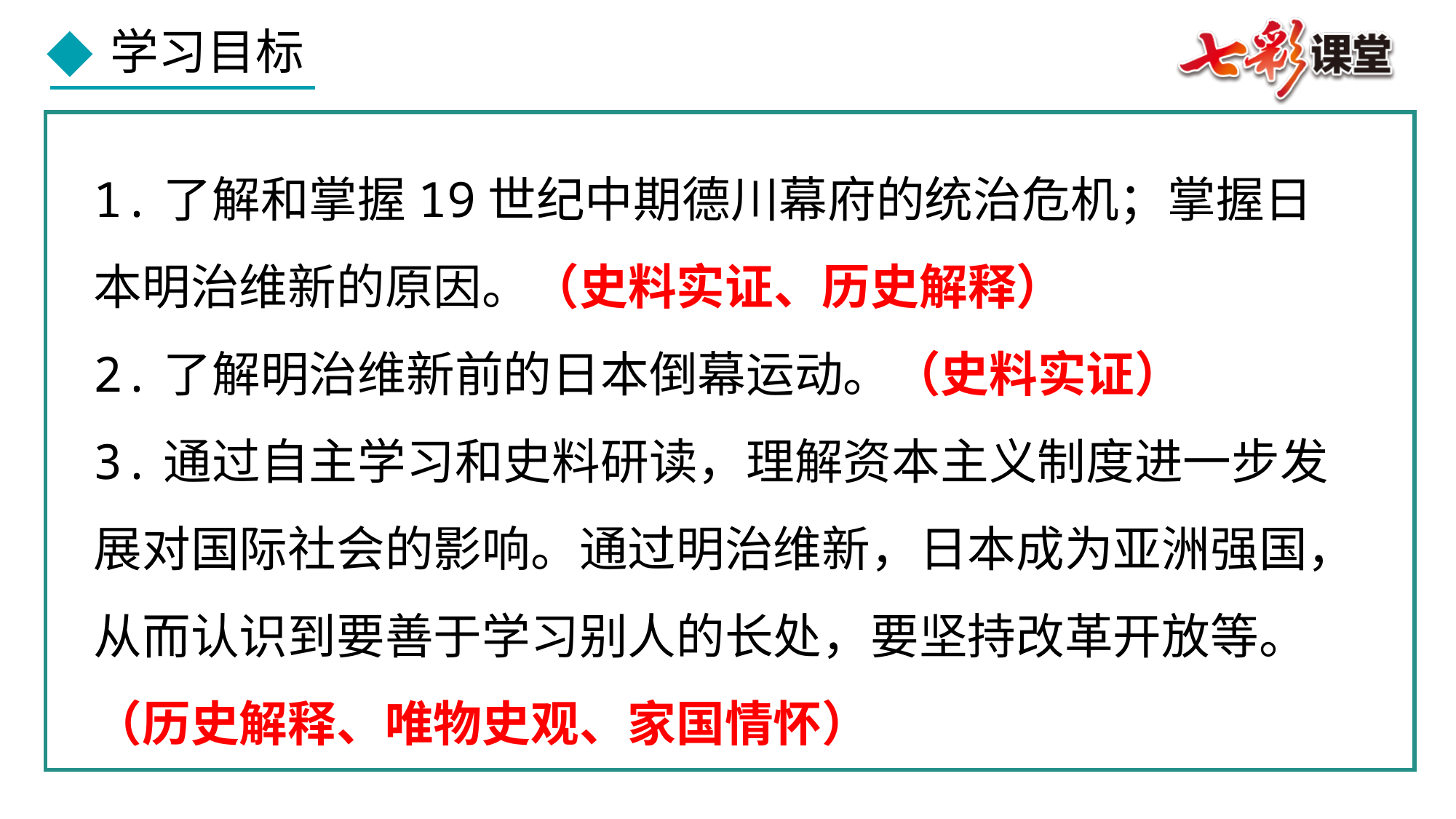

1.了解和掌握19世纪中期德川幕府的统治危机；掌握日本明治维新的原因。（史料实证、历史解释）
2.了解明治维新前的日本倒幕运动。（史料实证）
3.通过自主学习和史料研读，理解资本主义制度进一步发展对国际社会的影响。通过明治维新，日本成为亚洲强国，从而认识到要善于学习别人的长处，要坚持改革开放等。
（历史解释、唯物史观、家国情怀）